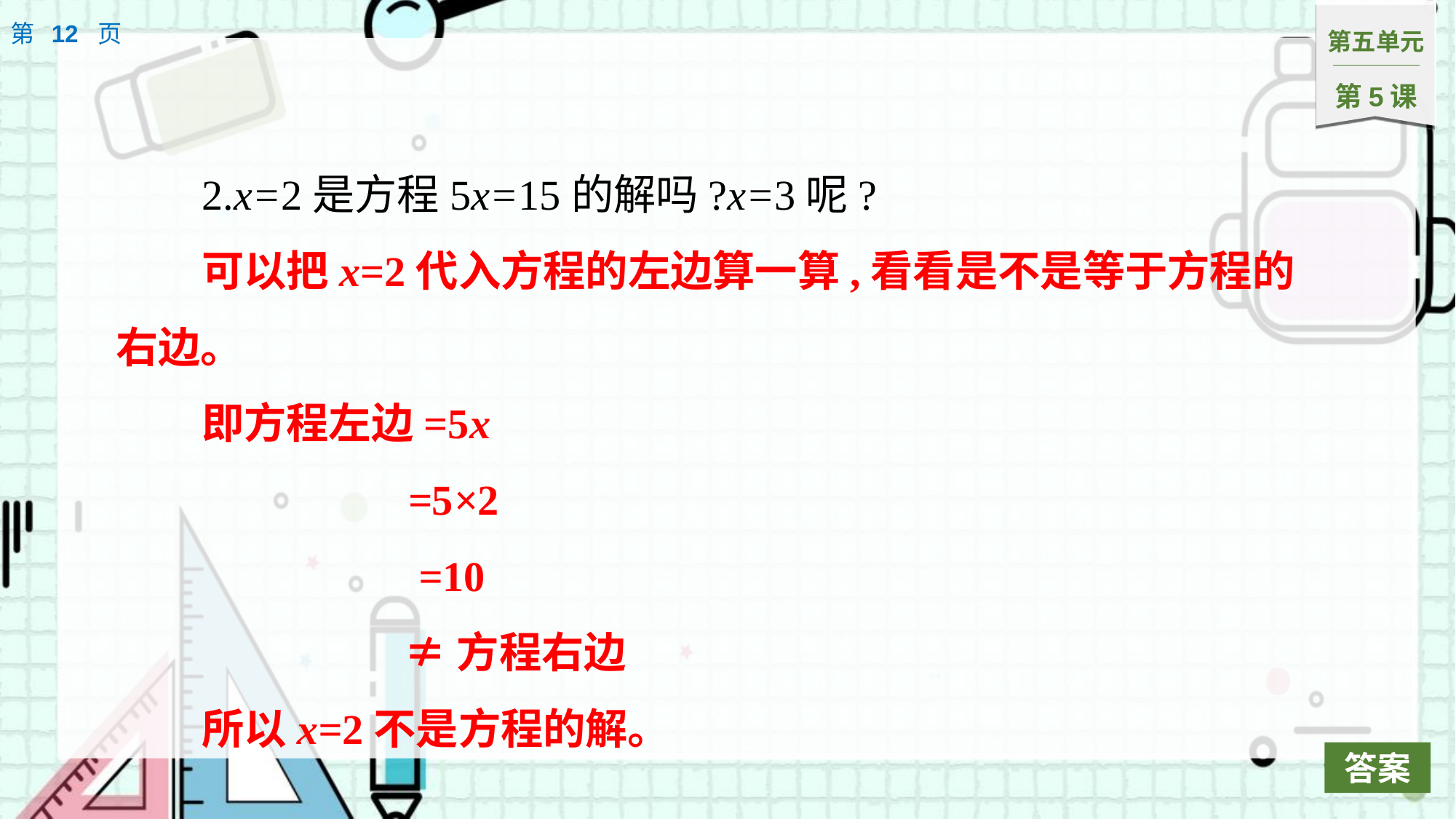

2.x=2是方程5x=15的解吗?x=3呢?
可以把x=2代入方程的左边算一算,看看是不是等于方程的右边。
即方程左边=5x
	  	       =5×2
		        =10
                     ≠方程右边
所以x=2不是方程的解。
答案